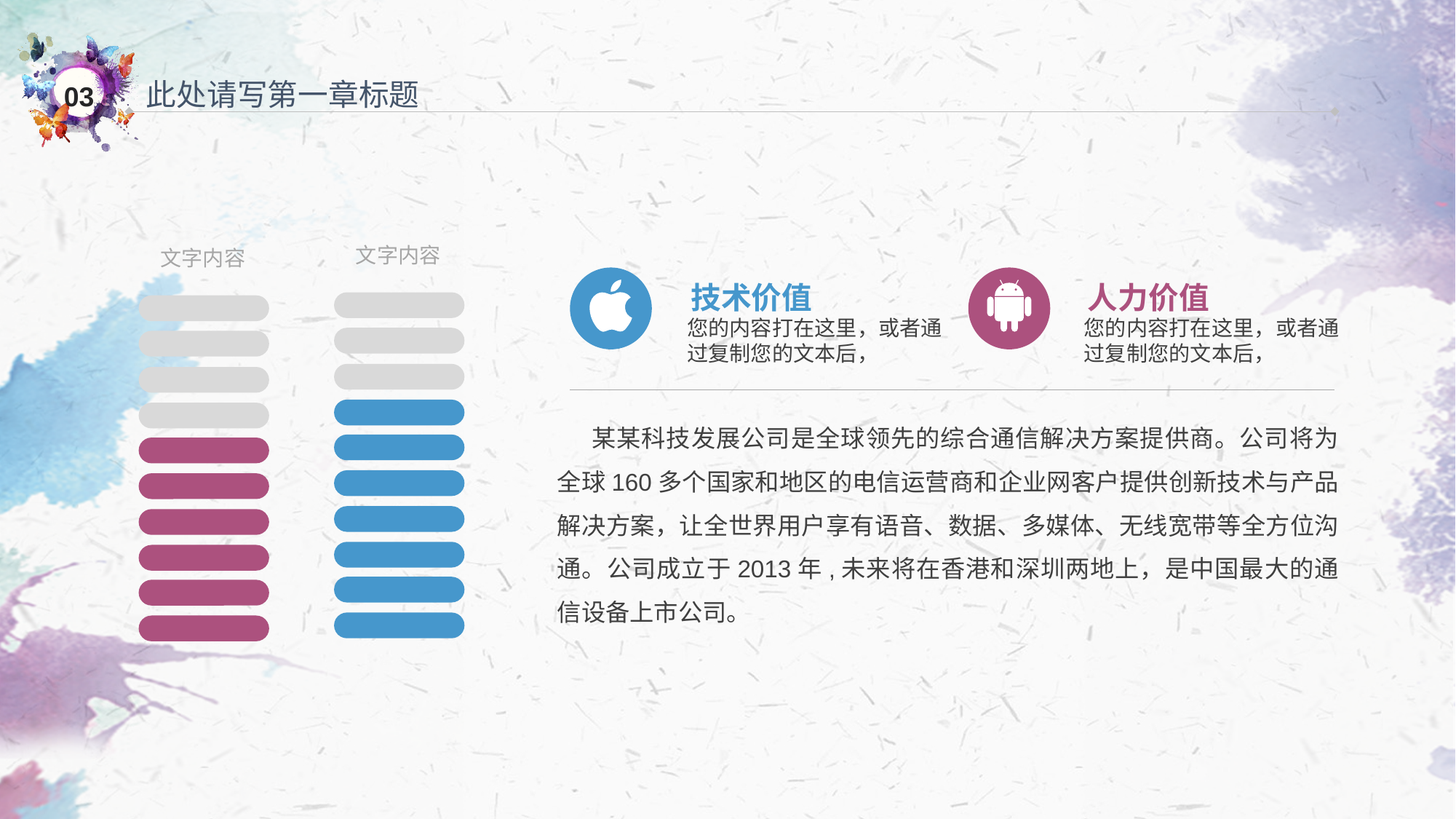

此处请写第一章标题
文字内容
文字内容

技术价值
人力价值

您的内容打在这里，或者通过复制您的文本后，
您的内容打在这里，或者通过复制您的文本后，
某某科技发展公司是全球领先的综合通信解决方案提供商。公司将为全球160多个国家和地区的电信运营商和企业网客户提供创新技术与产品解决方案，让全世界用户享有语音、数据、多媒体、无线宽带等全方位沟通。公司成立于2013年,未来将在香港和深圳两地上，是中国最大的通信设备上市公司。